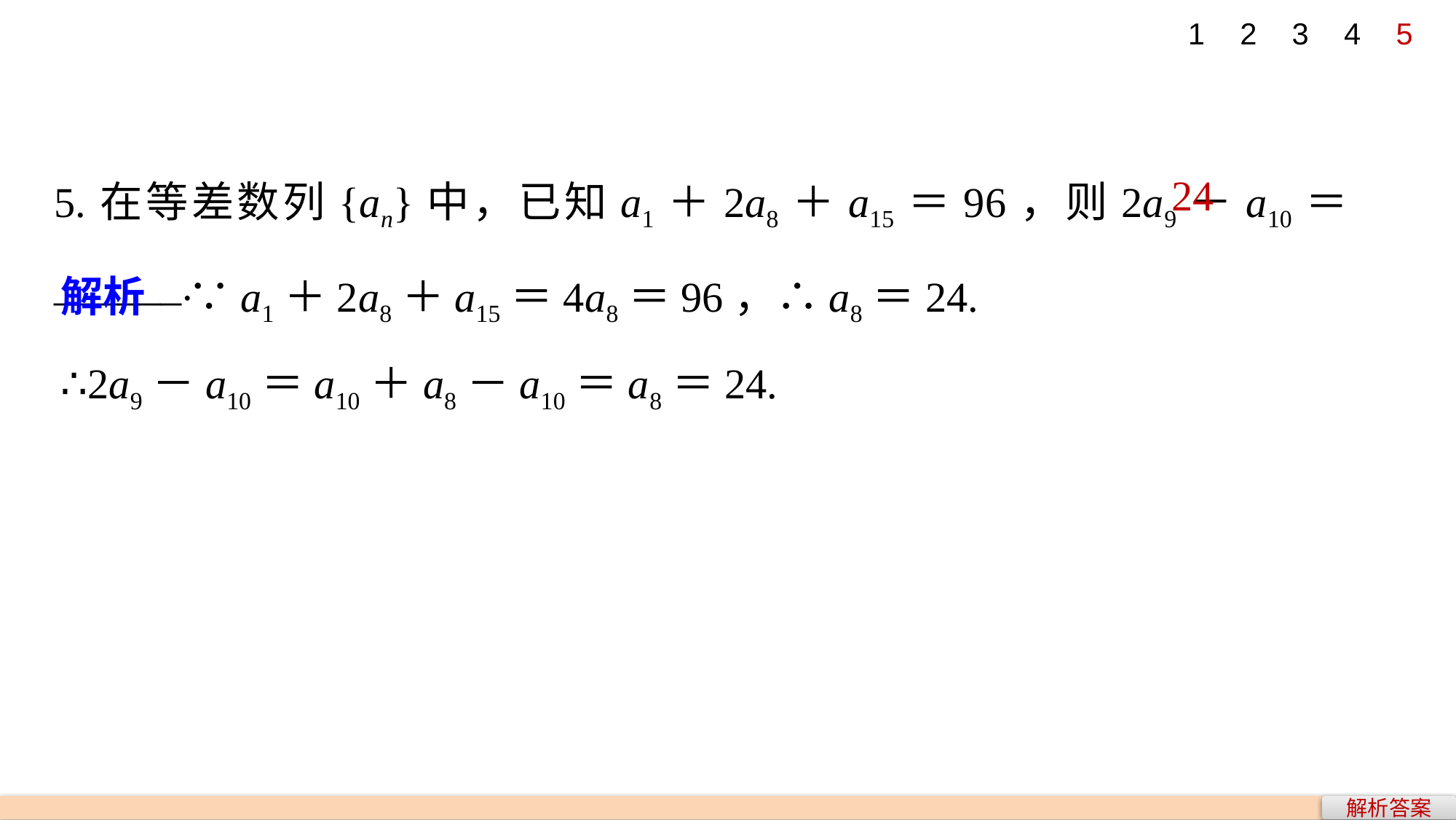

1
2
3
4
5
24
5.在等差数列{an}中，已知a1＋2a8＋a15＝96，则2a9－a10＝______.
解析　∵a1＋2a8＋a15＝4a8＝96，∴a8＝24.
∴2a9－a10＝a10＋a8－a10＝a8＝24.
解析答案